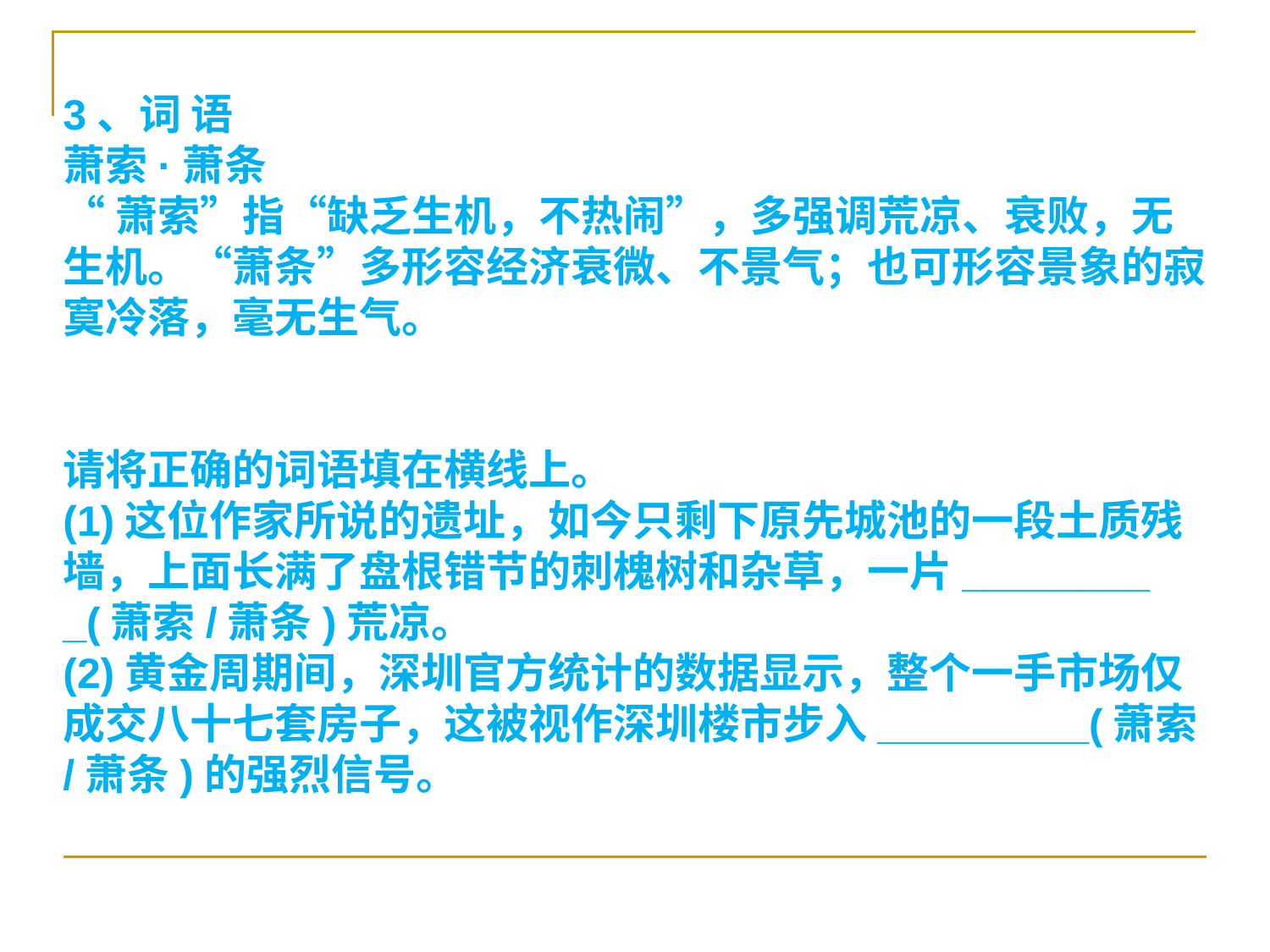

3、词 语
萧索·萧条
“萧索”指“缺乏生机，不热闹”，多强调荒凉、衰败，无生机。“萧条”多形容经济衰微、不景气；也可形容景象的寂寞冷落，毫无生气。

请将正确的词语填在横线上。
(1)这位作家所说的遗址，如今只剩下原先城池的一段土质残墙，上面长满了盘根错节的刺槐树和杂草，一片________
_(萧索/萧条)荒凉。
(2)黄金周期间，深圳官方统计的数据显示，整个一手市场仅成交八十七套房子，这被视作深圳楼市步入_________(萧索/萧条)的强烈信号。